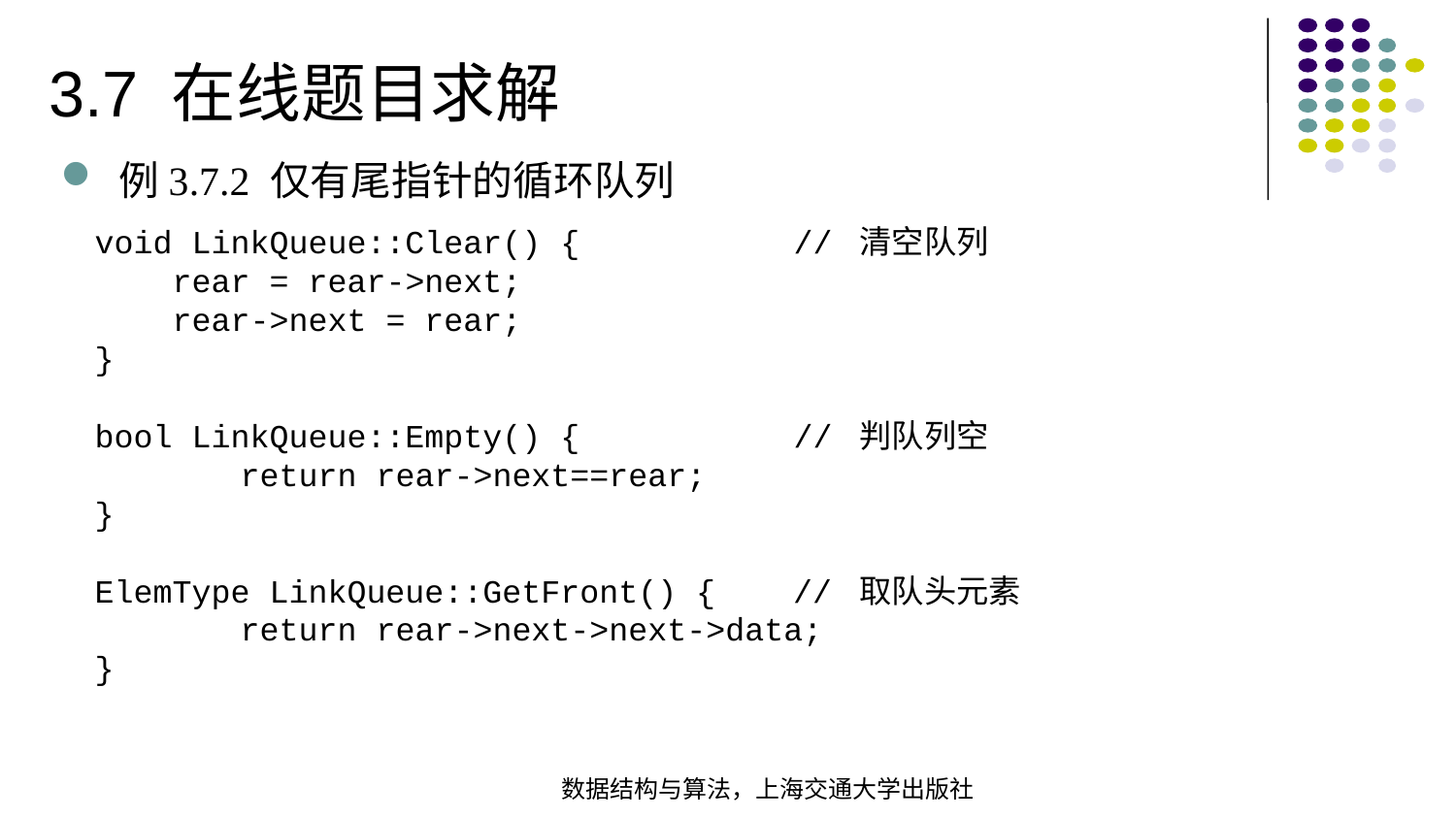

3.7 在线题目求解
例3.7.2 仅有尾指针的循环队列
void LinkQueue::Clear() {           // 清空队列    rear = rear->next;    rear->next = rear;}
bool LinkQueue::Empty() {	      // 判队列空	return rear->next==rear;}
 ElemType LinkQueue::GetFront() {    // 取队头元素	return rear->next->next->data;}